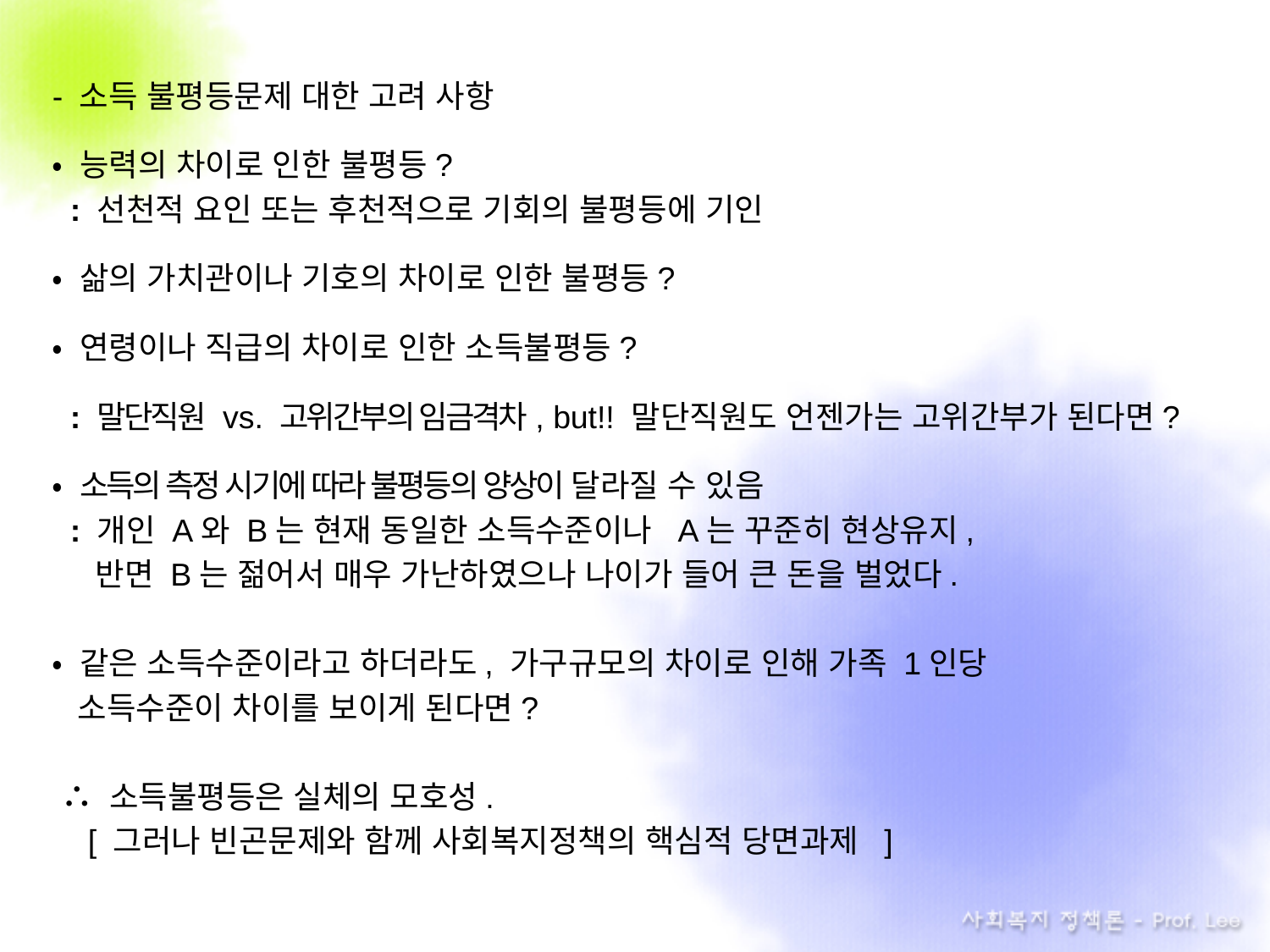

- 소득 불평등문제 대한 고려 사항

• 능력의 차이로 인한 불평등?
  : 선천적 요인 또는 후천적으로 기회의 불평등에 기인

• 삶의 가치관이나 기호의 차이로 인한 불평등?

• 연령이나 직급의 차이로 인한 소득불평등?

  : 말단직원 vs. 고위간부의 임금격차, but!! 말단직원도 언젠가는 고위간부가 된다면?

• 소득의 측정 시기에 따라 불평등의 양상이 달라질 수 있음
  : 개인 A와 B는 현재 동일한 소득수준이나  A는 꾸준히 현상유지,
    반면 B는 젊어서 매우 가난하였으나 나이가 들어 큰 돈을 벌었다.

• 같은 소득수준이라고 하더라도, 가구규모의 차이로 인해 가족 1인당
  소득수준이 차이를 보이게 된다면?

 ∴ 소득불평등은 실체의 모호성.
    [ 그러나 빈곤문제와 함께 사회복지정책의 핵심적 당면과제  ]